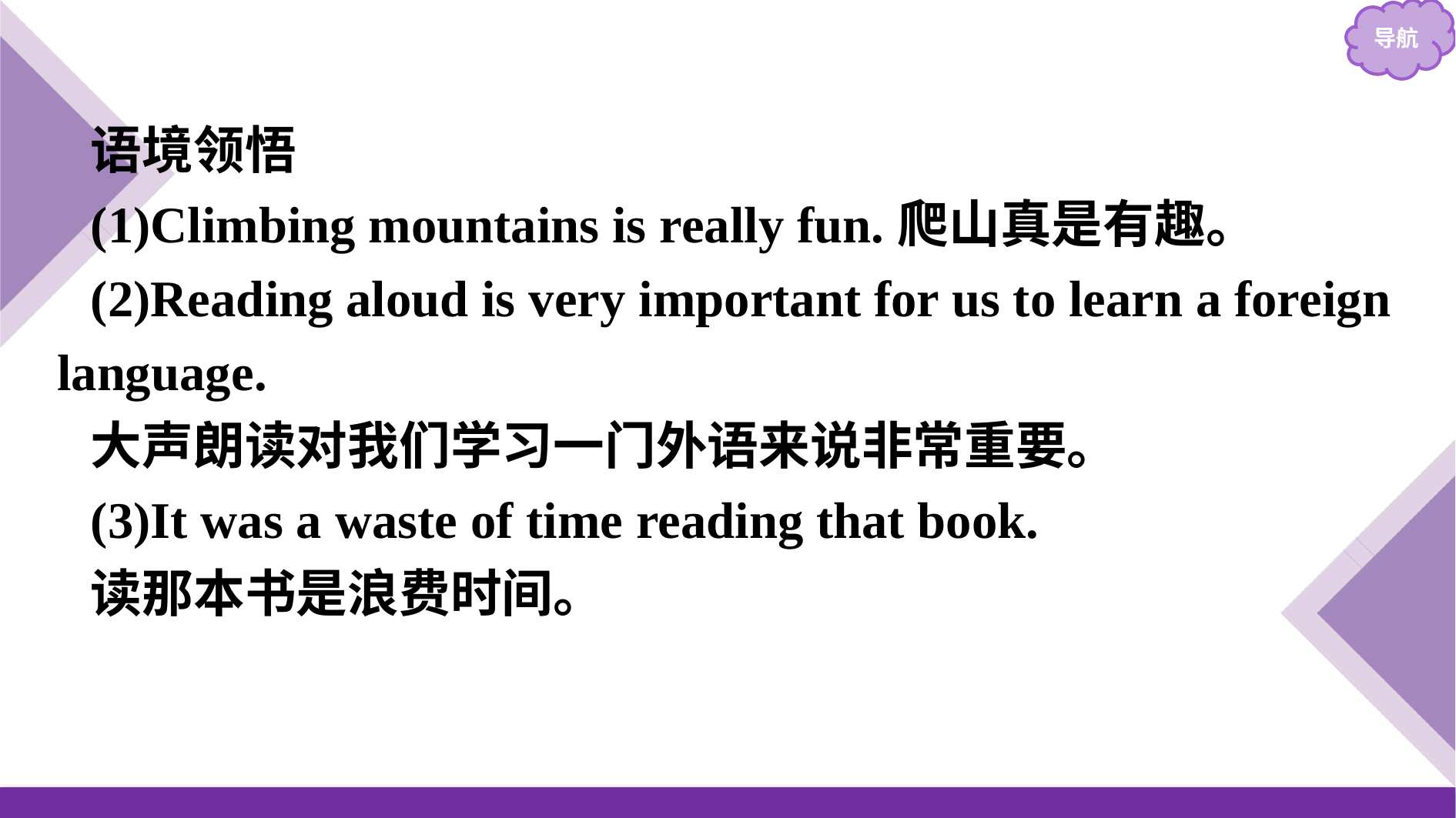

语境领悟
(1)Climbing mountains is really fun.爬山真是有趣。
(2)Reading aloud is very important for us to learn a foreign language.
大声朗读对我们学习一门外语来说非常重要。
(3)It was a waste of time reading that book.
读那本书是浪费时间。